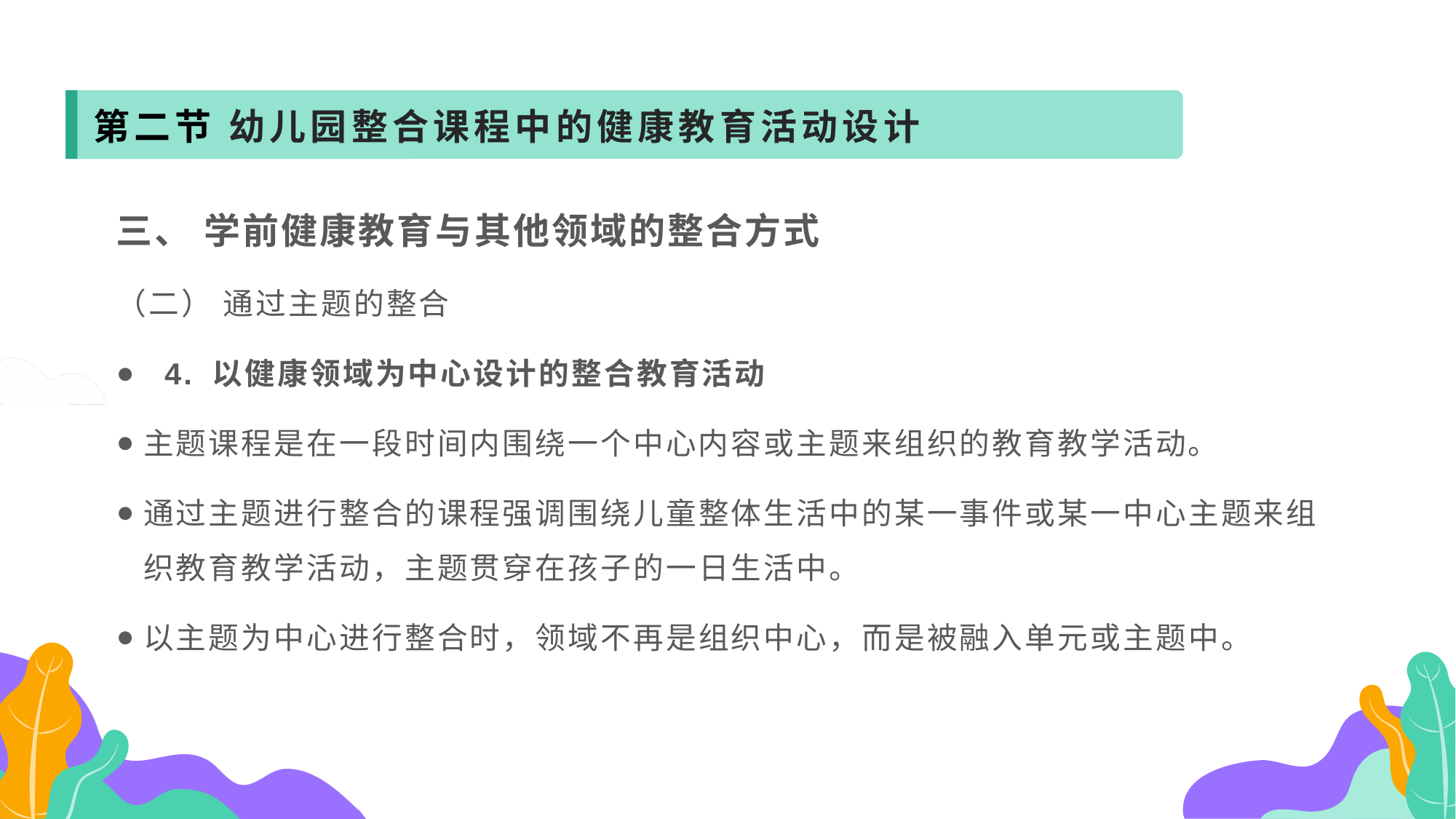

第二节 幼儿园整合课程中的健康教育活动设计
三、 学前健康教育与其他领域的整合方式
（二） 通过主题的整合
  4. 以健康领域为中心设计的整合教育活动
主题课程是在一段时间内围绕一个中心内容或主题来组织的教育教学活动。
通过主题进行整合的课程强调围绕儿童整体生活中的某一事件或某一中心主题来组织教育教学活动，主题贯穿在孩子的一日生活中。
以主题为中心进行整合时，领域不再是组织中心，而是被融入单元或主题中。